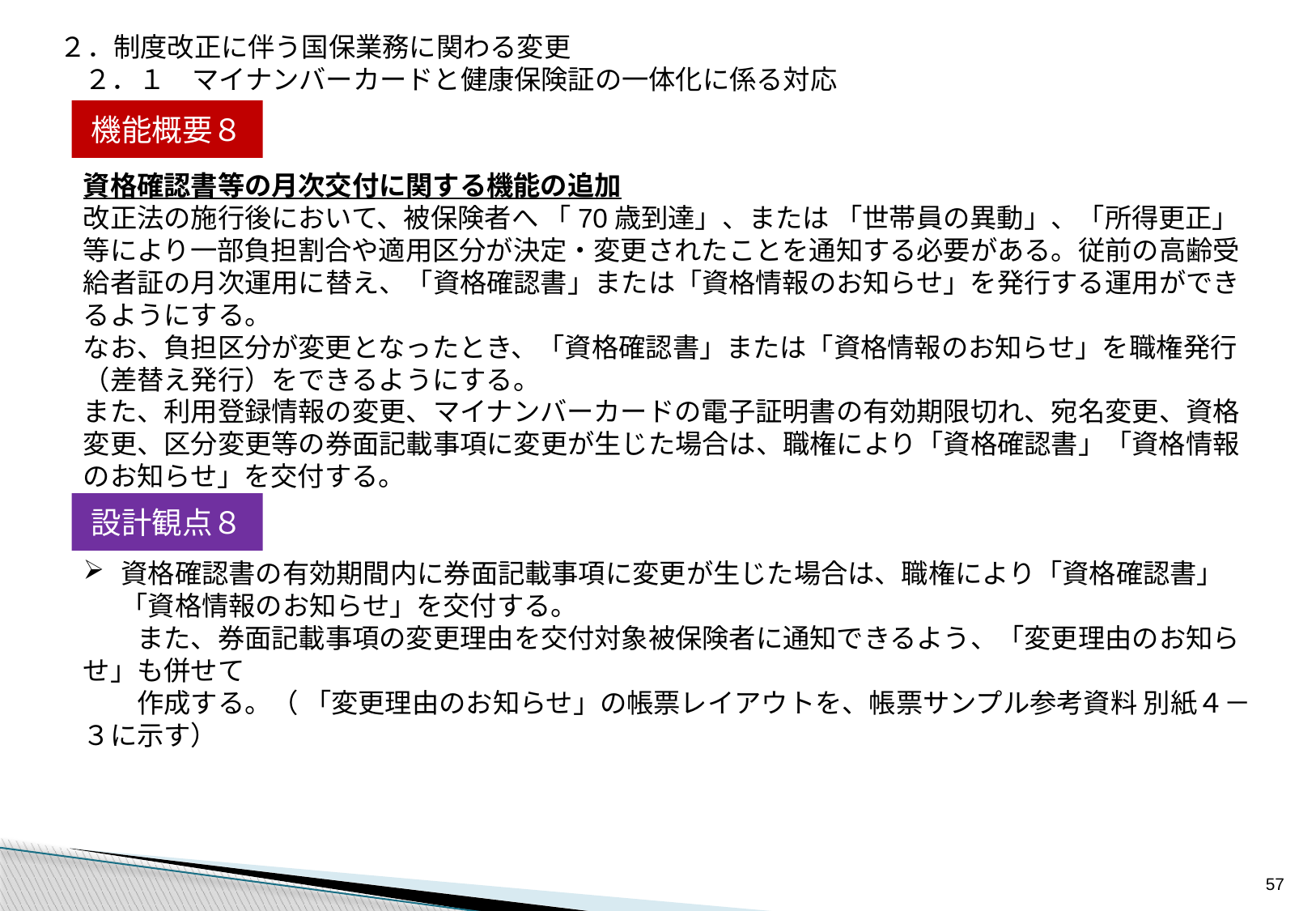

２．制度改正に伴う国保業務に関わる変更
２．１　マイナンバーカードと健康保険証の一体化に係る対応
機能概要８
資格確認書等の月次交付に関する機能の追加
改正法の施行後において、被保険者へ 「70歳到達」、または 「世帯員の異動」、「所得更正」等により一部負担割合や適用区分が決定・変更されたことを通知する必要がある。従前の高齢受給者証の月次運用に替え、「資格確認書」または「資格情報のお知らせ」を発行する運用ができるようにする。
なお、負担区分が変更となったとき、「資格確認書」または「資格情報のお知らせ」を職権発行（差替え発行）をできるようにする。
また、利用登録情報の変更、マイナンバーカードの電子証明書の有効期限切れ、宛名変更、資格変更、区分変更等の券面記載事項に変更が生じた場合は、職権により「資格確認書」「資格情報のお知らせ」を交付する。

設計観点８
資格確認書の有効期間内に券面記載事項に変更が生じた場合は、職権により「資格確認書」「資格情報のお知らせ」を交付する。
　　また、券面記載事項の変更理由を交付対象被保険者に通知できるよう、「変更理由のお知らせ」も併せて
　　作成する。（ 「変更理由のお知らせ」の帳票レイアウトを、帳票サンプル参考資料 別紙４－３に示す）
57